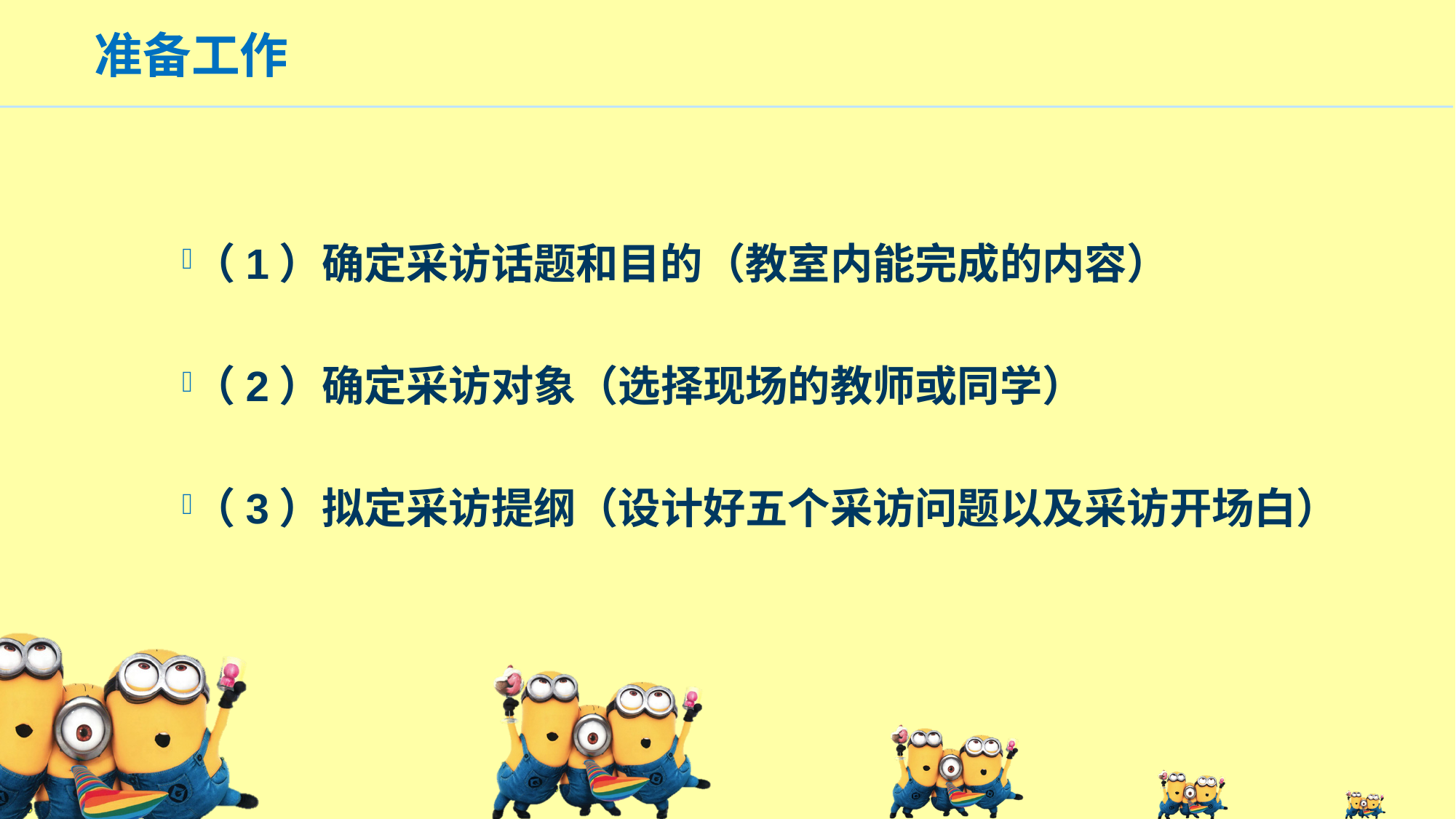

# 准备工作
（1）确定采访话题和目的（教室内能完成的内容）
（2）确定采访对象（选择现场的教师或同学）
（3）拟定采访提纲（设计好五个采访问题以及采访开场白）